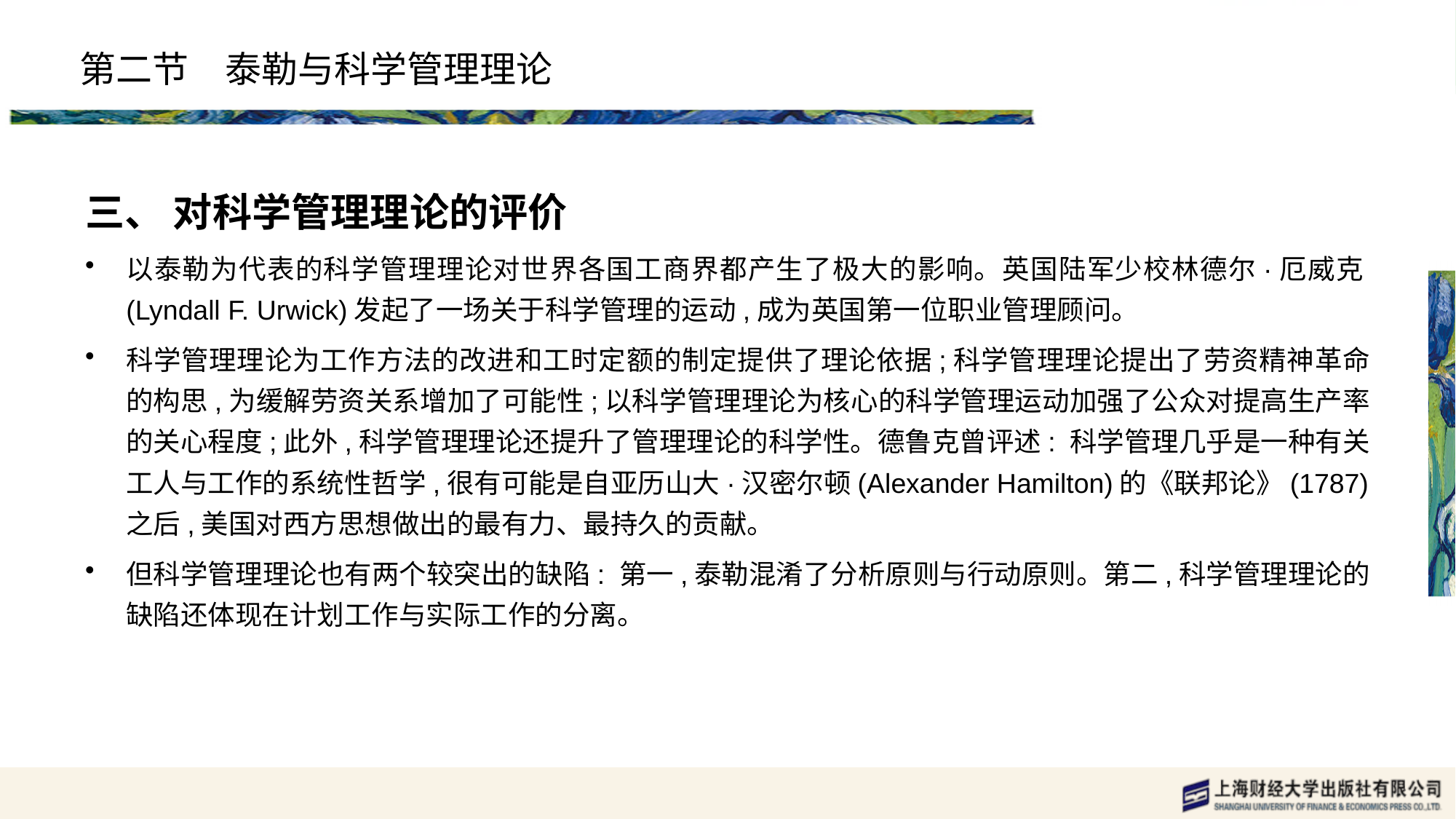

# 第二节　泰勒与科学管理理论
三、 对科学管理理论的评价
以泰勒为代表的科学管理理论对世界各国工商界都产生了极大的影响。英国陆军少校林德尔·厄威克(Lyndall F. Urwick)发起了一场关于科学管理的运动,成为英国第一位职业管理顾问。
科学管理理论为工作方法的改进和工时定额的制定提供了理论依据;科学管理理论提出了劳资精神革命的构思,为缓解劳资关系增加了可能性;以科学管理理论为核心的科学管理运动加强了公众对提高生产率的关心程度;此外,科学管理理论还提升了管理理论的科学性。德鲁克曾评述: 科学管理几乎是一种有关工人与工作的系统性哲学,很有可能是自亚历山大·汉密尔顿(Alexander Hamilton)的《联邦论》(1787)之后,美国对西方思想做出的最有力、最持久的贡献。
但科学管理理论也有两个较突出的缺陷: 第一,泰勒混淆了分析原则与行动原则。第二,科学管理理论的缺陷还体现在计划工作与实际工作的分离。